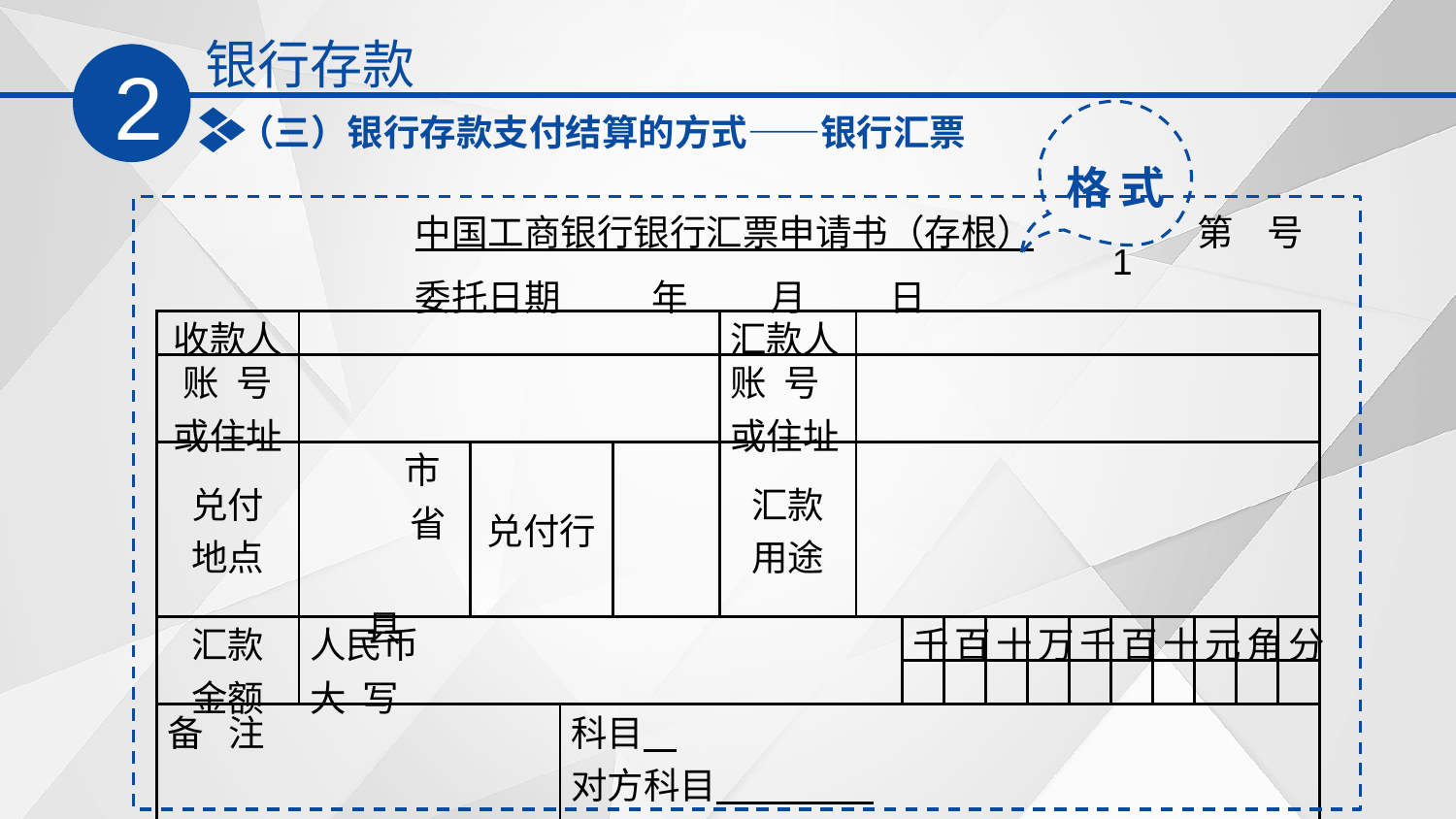

银行存款
2

格 式
（三）银行存款支付结算的方式——银行汇票

中国工商银行银行汇票申请书（存根）
委托日期           年          月          日
第    号

1
| 收款人 |  |  |  |  | 汇款人 |  |  |  |  |  |  |  |  |  |  |  |
| --- | --- | --- | --- | --- | --- | --- | --- | --- | --- | --- | --- | --- | --- | --- | --- | --- |
| 账 号 或住址 |  |  |  |  | 账 号 或住址 |  |  |  |  |  |  |  |  |  |  |  |
| 兑付 地点 | 市 省 县 | 兑付行 |  |  | 汇款 用途 |  |  |  |  |  |  |  |  |  |  |  |
| 汇款 金额 | 人民币 大 写 |  |  |  |  |  | 千 | 百 | 十 | 万 | 千 | 百 | 十 | 元 | 角 | 分 |
|  |  |  |  |  |  |  |  |  |  |  |  |  |  |  |  |  |
| 备 注 |  |  | 科目 对方科目 财务主管 复核 经办 |  |  |  |  |  |  |  |  |  |  |  |  |  |